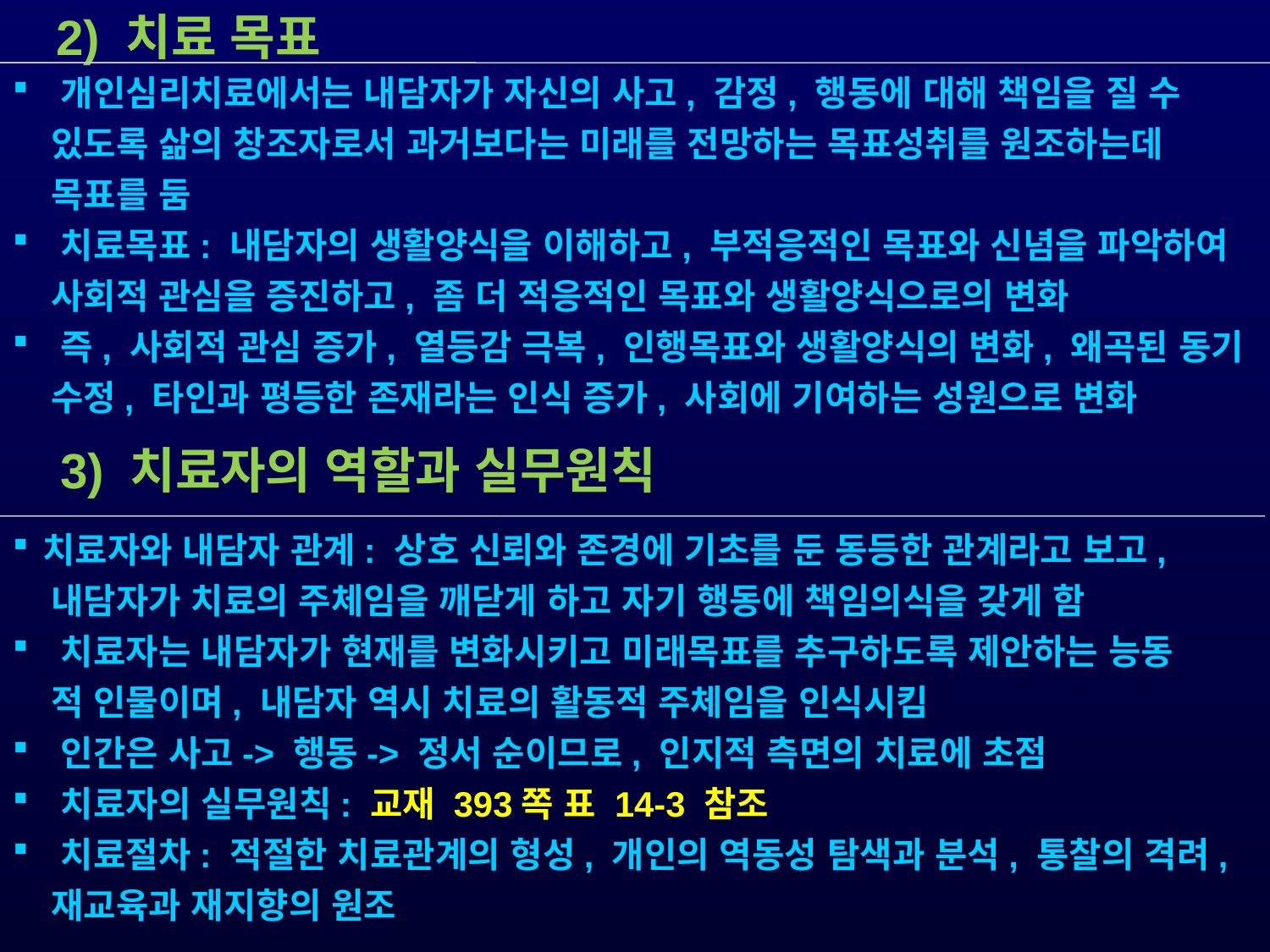

2) 치료 목표
 개인심리치료에서는 내담자가 자신의 사고, 감정, 행동에 대해 책임을 질 수
   있도록 삶의 창조자로서 과거보다는 미래를 전망하는 목표성취를 원조하는데
   목표를 둠
 치료목표: 내담자의 생활양식을 이해하고, 부적응적인 목표와 신념을 파악하여
   사회적 관심을 증진하고, 좀 더 적응적인 목표와 생활양식으로의 변화
 즉, 사회적 관심 증가, 열등감 극복, 인행목표와 생활양식의 변화, 왜곡된 동기
   수정, 타인과 평등한 존재라는 인식 증가, 사회에 기여하는 성원으로 변화

치료자와 내담자 관계: 상호 신뢰와 존경에 기초를 둔 동등한 관계라고 보고,
   내담자가 치료의 주체임을 깨닫게 하고 자기 행동에 책임의식을 갖게 함
 치료자는 내담자가 현재를 변화시키고 미래목표를 추구하도록 제안하는 능동
   적 인물이며, 내담자 역시 치료의 활동적 주체임을 인식시킴
 인간은 사고-> 행동-> 정서 순이므로, 인지적 측면의 치료에 초점
 치료자의 실무원칙: 교재 393쪽 표 14-3 참조
 치료절차: 적절한 치료관계의 형성, 개인의 역동성 탐색과 분석, 통찰의 격려,
   재교육과 재지향의 원조

  3) 치료자의 역할과 실무원칙